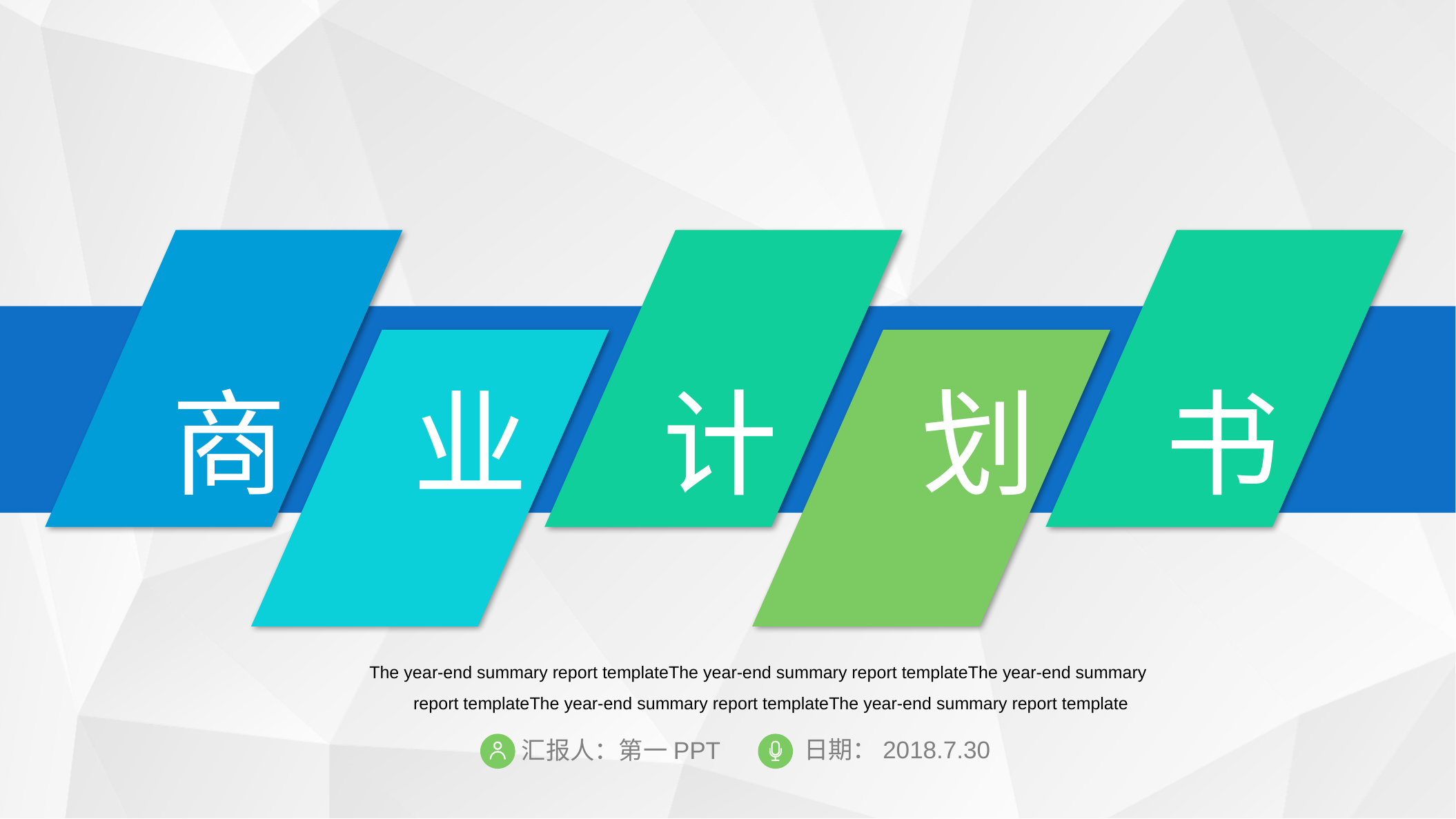

商
业
计
划
书
The year-end summary report templateThe year-end summary report templateThe year-end summary report templateThe year-end summary report templateThe year-end summary report template
日期：2018.7.30
汇报人：第一PPT